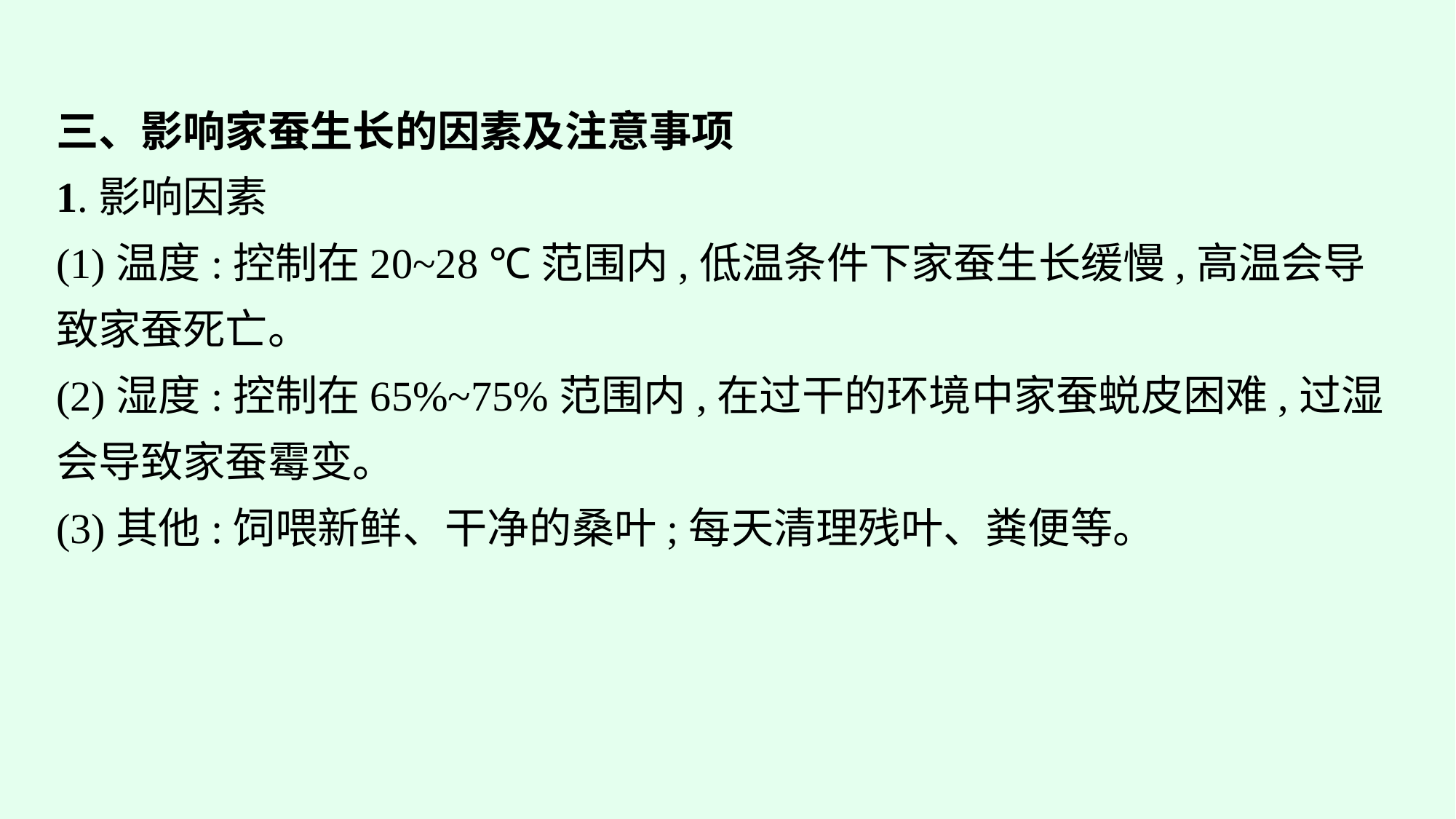

三、影响家蚕生长的因素及注意事项
1.影响因素
(1)温度:控制在20~28 ℃范围内,低温条件下家蚕生长缓慢,高温会导致家蚕死亡。
(2)湿度:控制在65%~75%范围内,在过干的环境中家蚕蜕皮困难,过湿会导致家蚕霉变。
(3)其他:饲喂新鲜、干净的桑叶;每天清理残叶、粪便等。